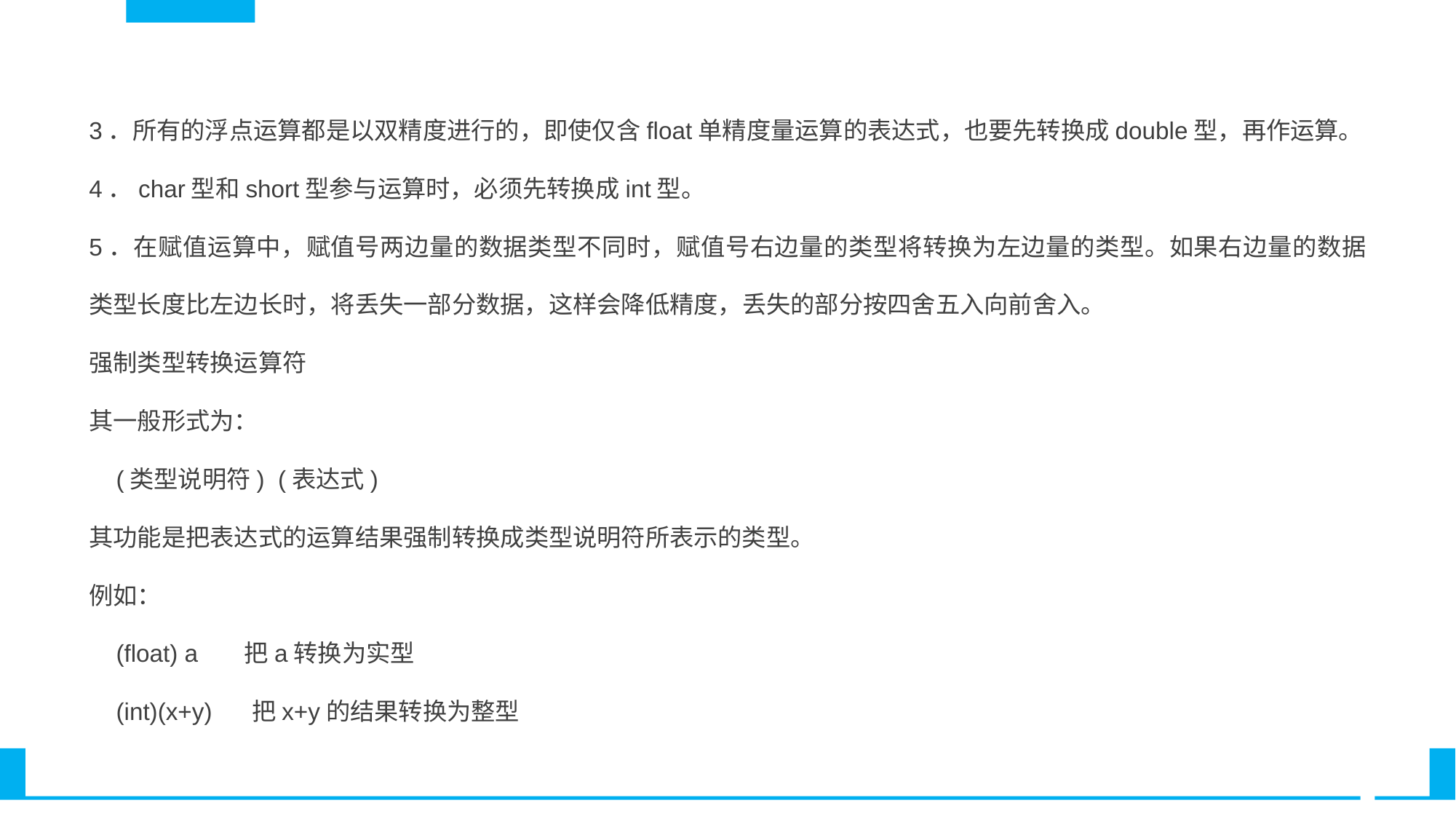

3．所有的浮点运算都是以双精度进行的，即使仅含float单精度量运算的表达式，也要先转换成double型，再作运算。
4．char型和short型参与运算时，必须先转换成int型。
5．在赋值运算中，赋值号两边量的数据类型不同时，赋值号右边量的类型将转换为左边量的类型。如果右边量的数据类型长度比左边长时，将丢失一部分数据，这样会降低精度，丢失的部分按四舍五入向前舍入。
强制类型转换运算符
其一般形式为：
    (类型说明符)  (表达式)
其功能是把表达式的运算结果强制转换成类型说明符所表示的类型。
例如：
    (float) a      把a转换为实型
    (int)(x+y)     把x+y的结果转换为整型